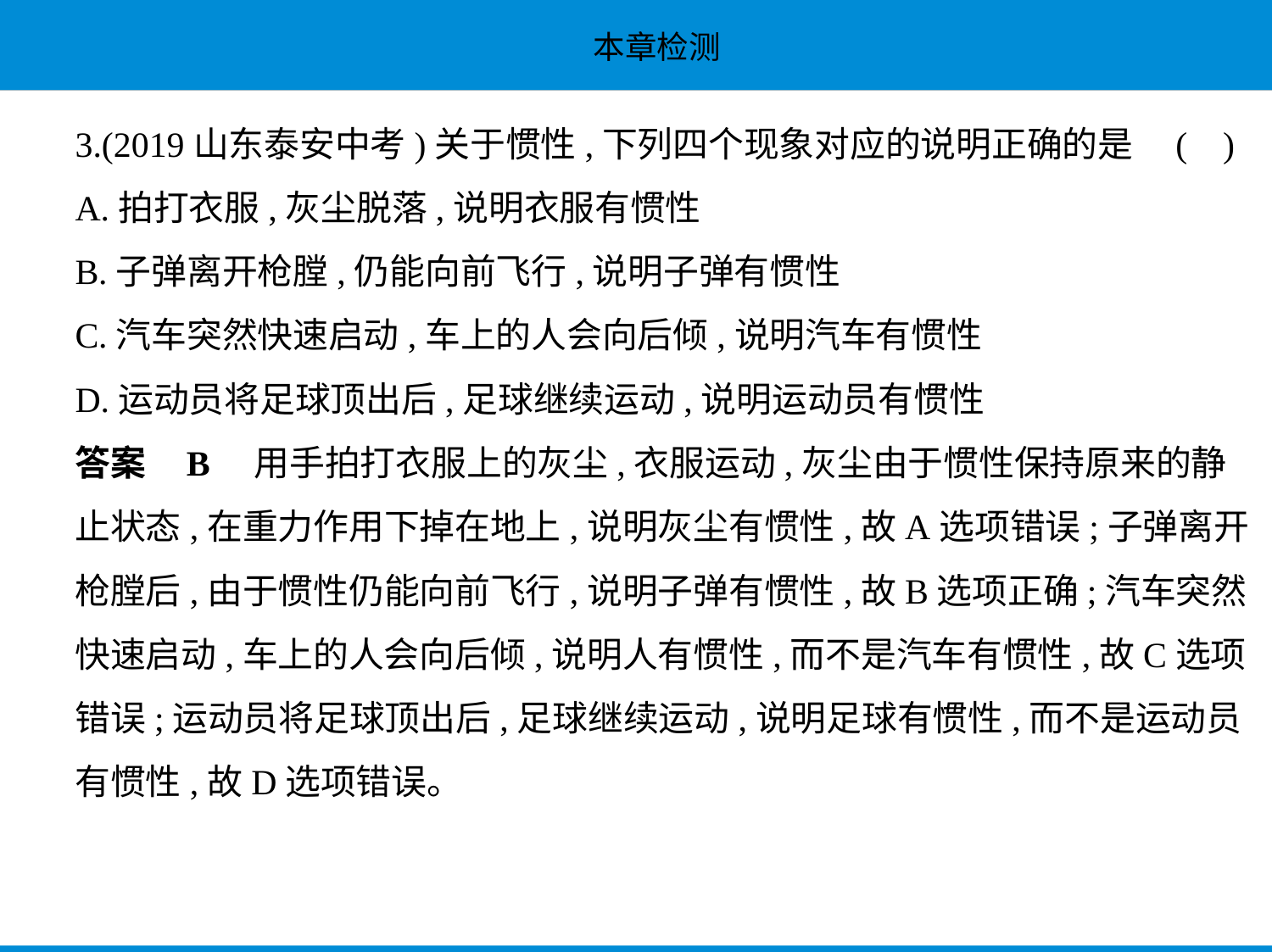

3.(2019山东泰安中考)关于惯性,下列四个现象对应的说明正确的是 (    )
A.拍打衣服,灰尘脱落,说明衣服有惯性
B.子弹离开枪膛,仍能向前飞行,说明子弹有惯性
C.汽车突然快速启动,车上的人会向后倾,说明汽车有惯性
D.运动员将足球顶出后,足球继续运动,说明运动员有惯性
答案    B    用手拍打衣服上的灰尘,衣服运动,灰尘由于惯性保持原来的静
止状态,在重力作用下掉在地上,说明灰尘有惯性,故A选项错误;子弹离开
枪膛后,由于惯性仍能向前飞行,说明子弹有惯性,故B选项正确;汽车突然
快速启动,车上的人会向后倾,说明人有惯性,而不是汽车有惯性,故C选项
错误;运动员将足球顶出后,足球继续运动,说明足球有惯性,而不是运动员
有惯性,故D选项错误。